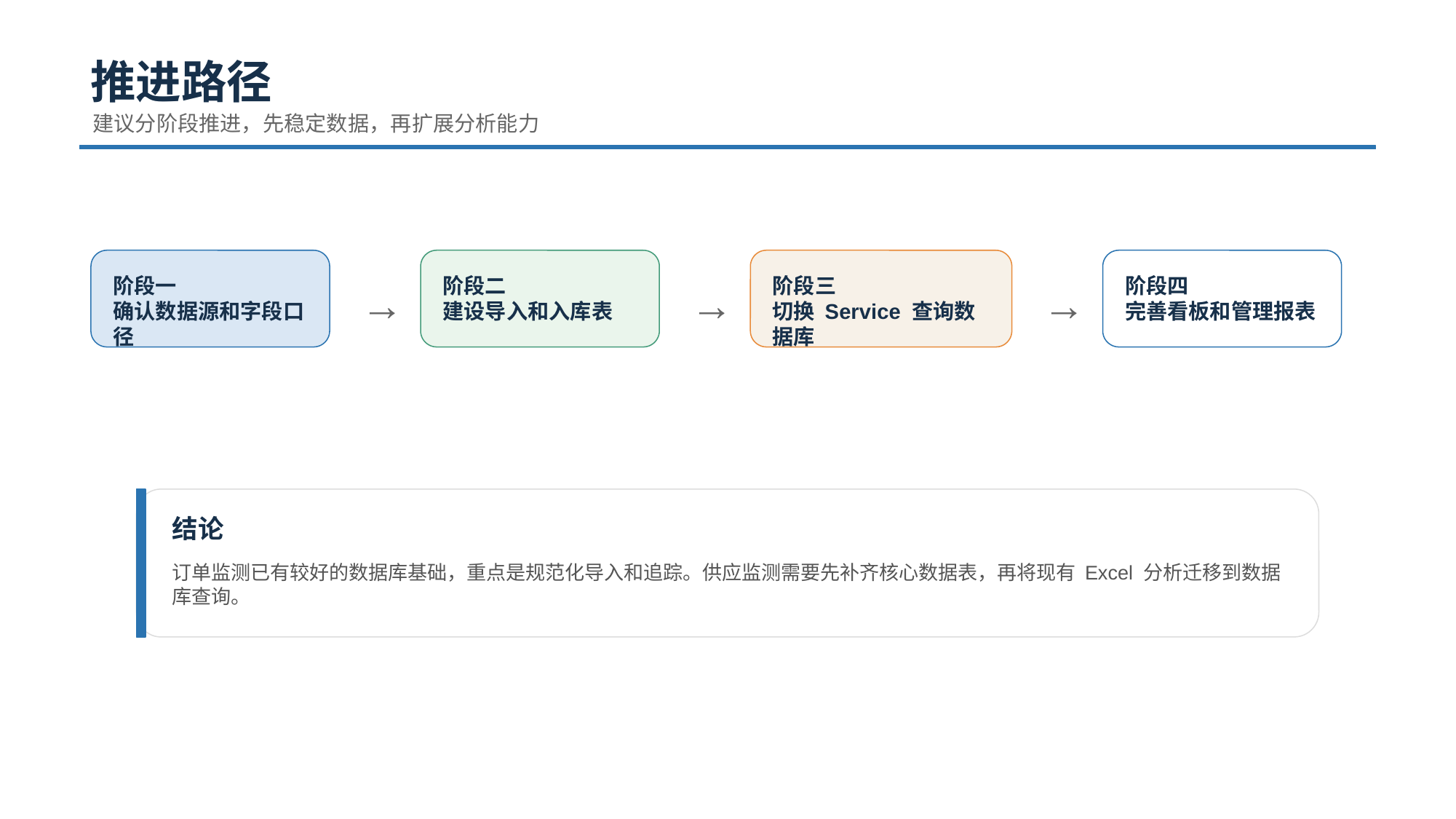

推进路径
建议分阶段推进，先稳定数据，再扩展分析能力

阶段一
确认数据源和字段口径
阶段二
建设导入和入库表
阶段三
切换 Service 查询数据库
阶段四
完善看板和管理报表
→
→
→

结论
订单监测已有较好的数据库基础，重点是规范化导入和追踪。供应监测需要先补齐核心数据表，再将现有 Excel 分析迁移到数据库查询。